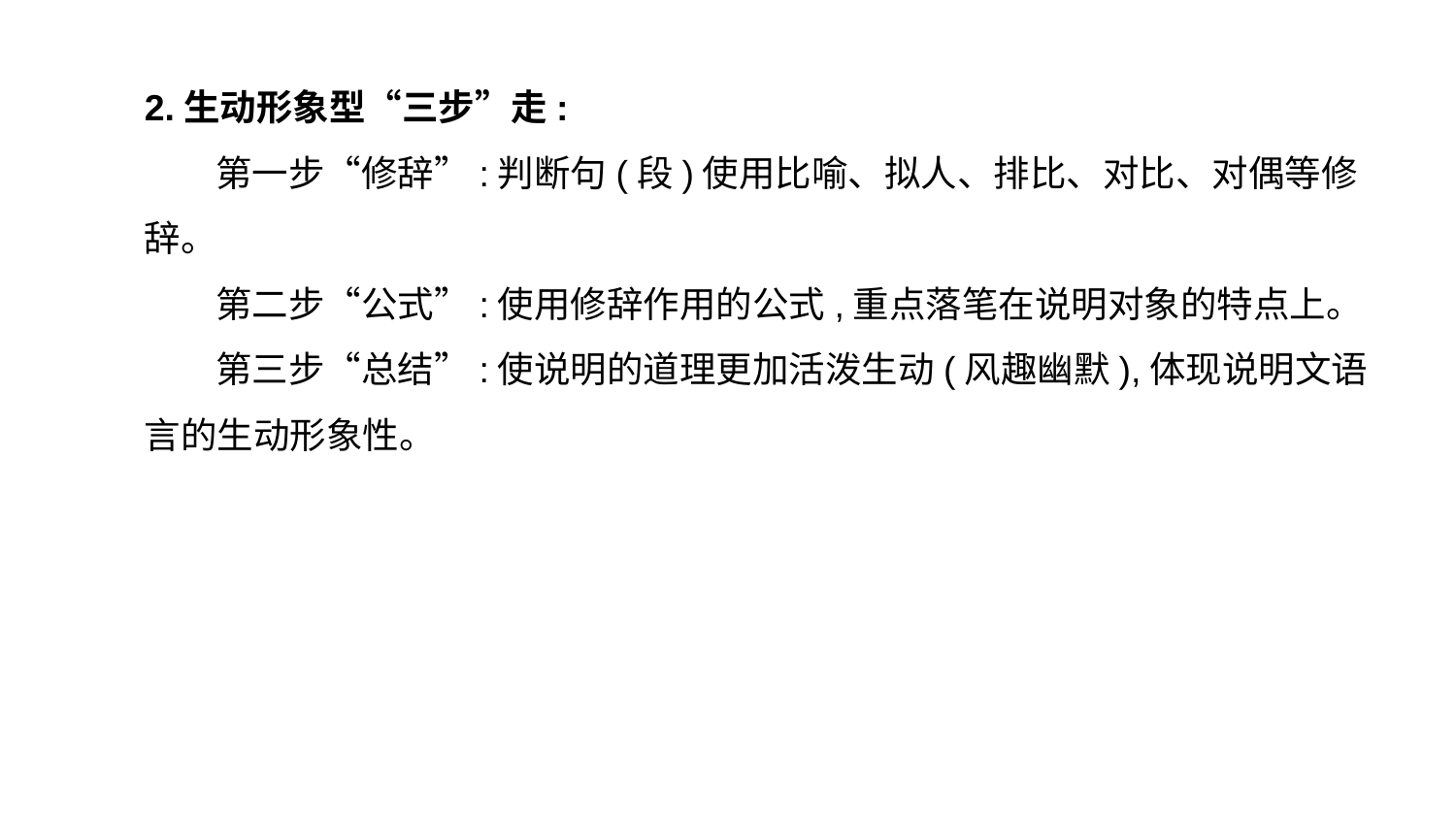

2.生动形象型“三步”走:
第一步“修辞”:判断句(段)使用比喻、拟人、排比、对比、对偶等修辞。
第二步“公式”:使用修辞作用的公式,重点落笔在说明对象的特点上。
第三步“总结”:使说明的道理更加活泼生动(风趣幽默),体现说明文语言的生动形象性。